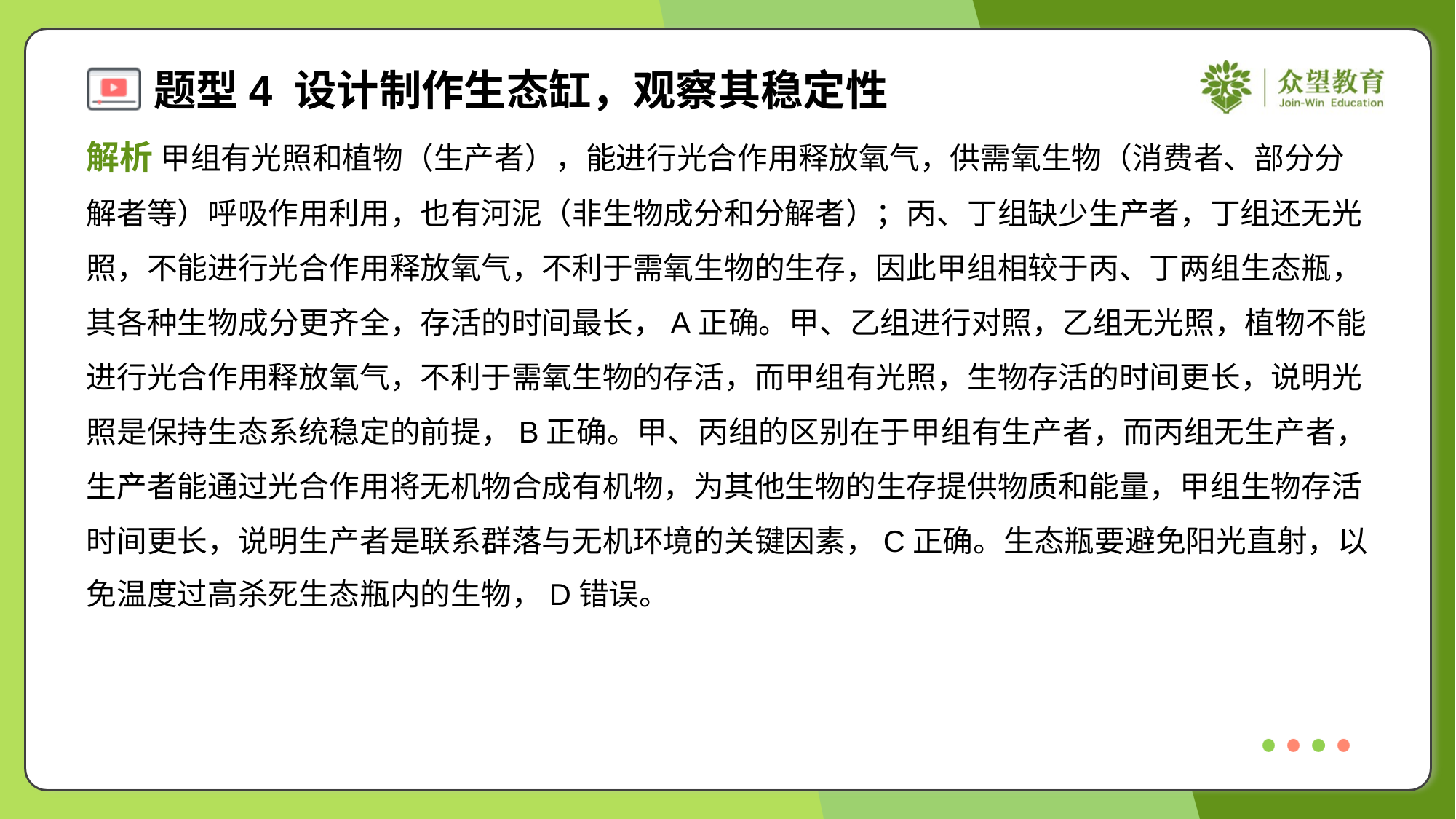

解析 甲组有光照和植物（生产者），能进行光合作用释放氧气，供需氧生物（消费者、部分分
解者等）呼吸作用利用，也有河泥（非生物成分和分解者）；丙、丁组缺少生产者，丁组还无光
照，不能进行光合作用释放氧气，不利于需氧生物的生存，因此甲组相较于丙、丁两组生态瓶，
其各种生物成分更齐全，存活的时间最长，A正确。甲、乙组进行对照，乙组无光照，植物不能
进行光合作用释放氧气，不利于需氧生物的存活，而甲组有光照，生物存活的时间更长，说明光
照是保持生态系统稳定的前提，B正确。甲、丙组的区别在于甲组有生产者，而丙组无生产者，
生产者能通过光合作用将无机物合成有机物，为其他生物的生存提供物质和能量，甲组生物存活
时间更长，说明生产者是联系群落与无机环境的关键因素，C正确。生态瓶要避免阳光直射，以
免温度过高杀死生态瓶内的生物，D错误。